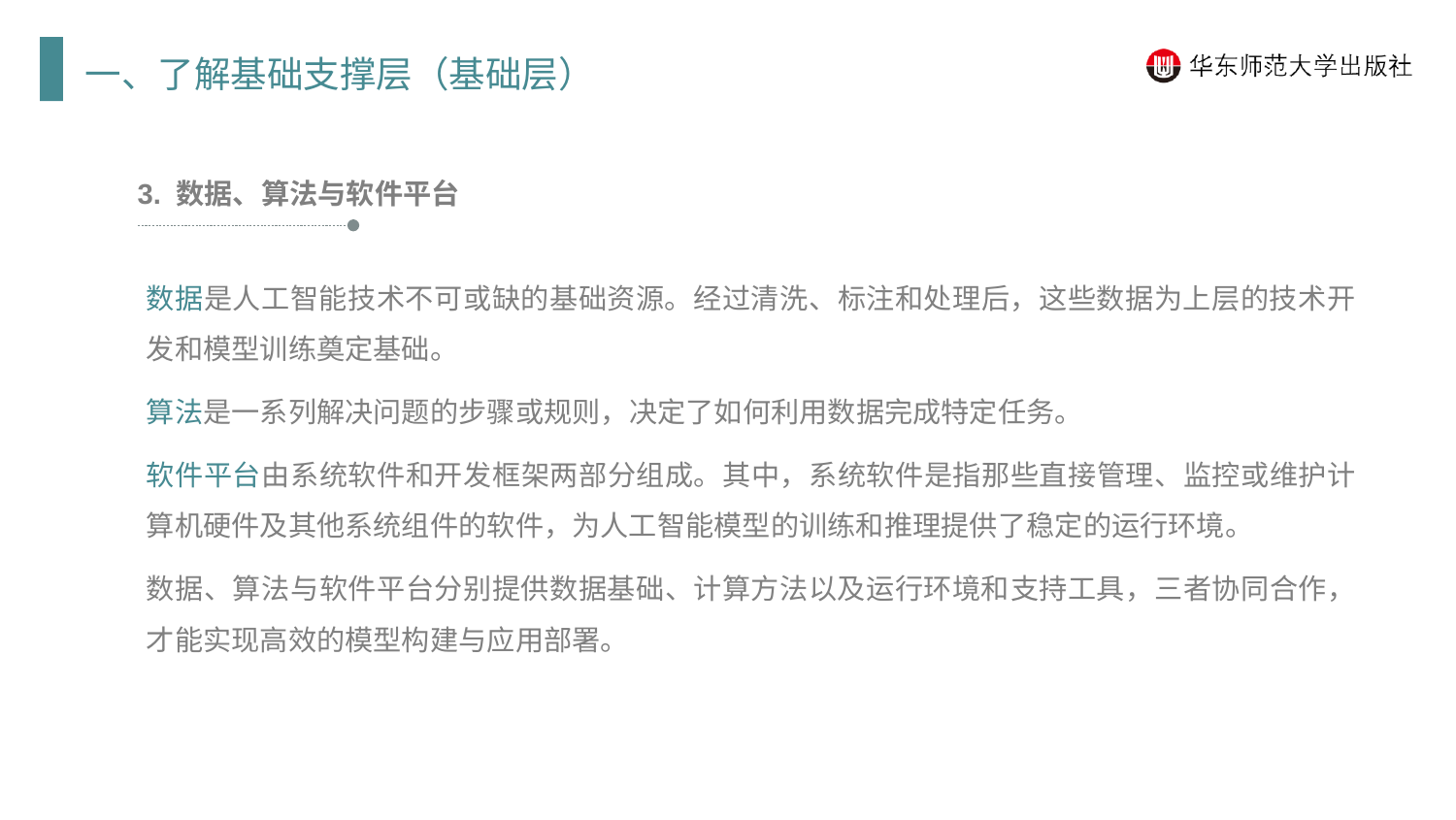

一、了解基础支撑层（基础层）
3. 数据、算法与软件平台
数据是人工智能技术不可或缺的基础资源。经过清洗、标注和处理后，这些数据为上层的技术开发和模型训练奠定基础。
算法是一系列解决问题的步骤或规则，决定了如何利用数据完成特定任务。
软件平台由系统软件和开发框架两部分组成。其中，系统软件是指那些直接管理、监控或维护计算机硬件及其他系统组件的软件，为人工智能模型的训练和推理提供了稳定的运行环境。
数据、算法与软件平台分别提供数据基础、计算方法以及运行环境和支持工具，三者协同合作，才能实现高效的模型构建与应用部署。